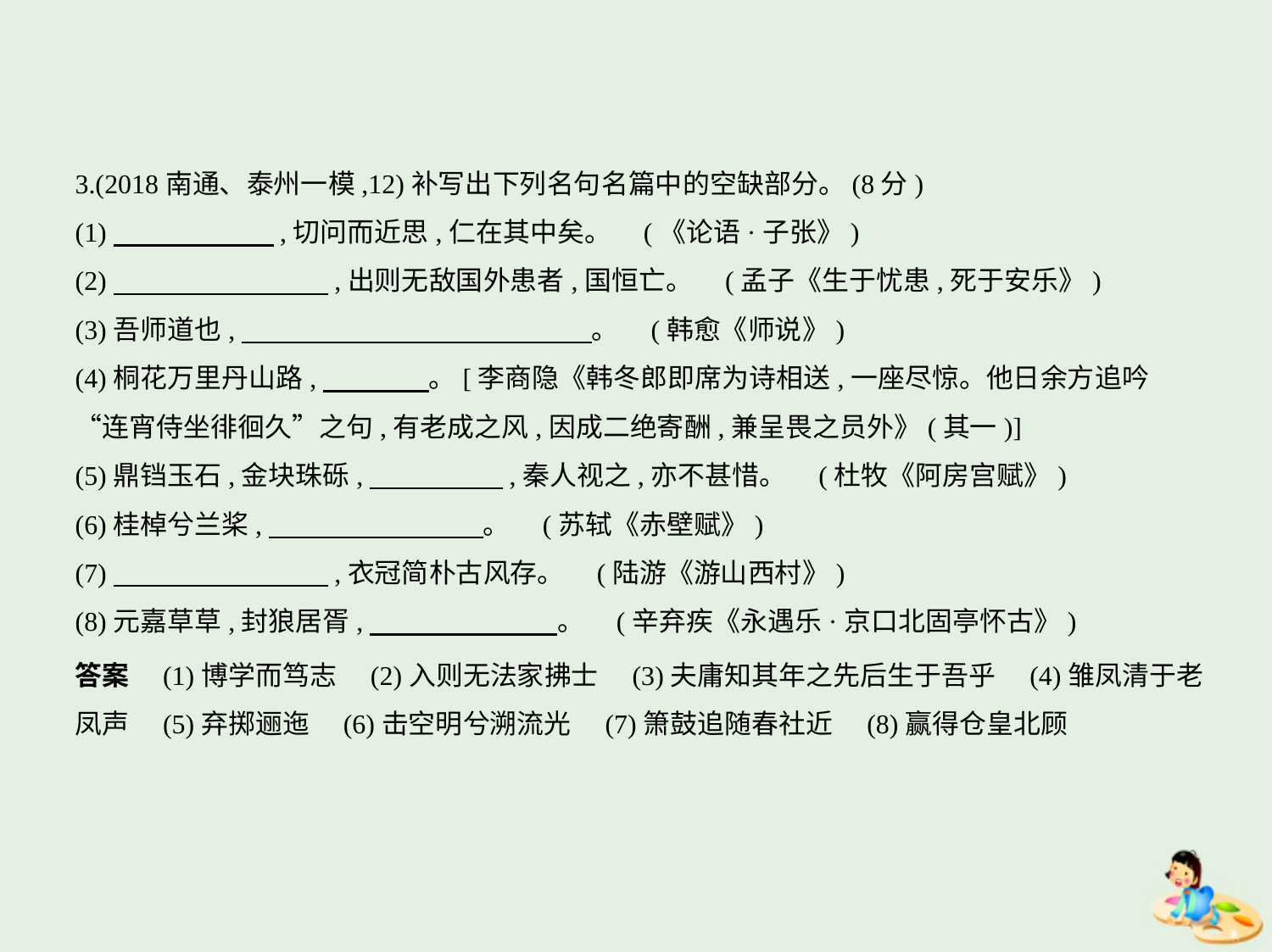

3.(2018南通、泰州一模,12)补写出下列名句名篇中的空缺部分。(8分)
(1)　　　　　    ,切问而近思,仁在其中矣。 (《论语·子张》)
(2)　　　　　　　    ,出则无敌国外患者,国恒亡。 (孟子《生于忧患,死于安乐》)
(3)吾师道也,　　　　　　　　　　　　    。 (韩愈《师说》)
(4)桐花万里丹山路,　　　    。[李商隐《韩冬郎即席为诗相送,一座尽惊。他日余方追吟
“连宵侍坐徘徊久”之句,有老成之风,因成二绝寄酬,兼呈畏之员外》(其一)]
(5)鼎铛玉石,金块珠砾,　　　　    ,秦人视之,亦不甚惜。 (杜牧《阿房宫赋》)
(6)桂棹兮兰桨,　　　　　　　    。 (苏轼《赤壁赋》)
(7)　　　　　　　    ,衣冠简朴古风存。 (陆游《游山西村》)
(8)元嘉草草,封狼居胥,　　　　　　    。 (辛弃疾《永遇乐·京口北固亭怀古》)
答案　(1)博学而笃志　(2)入则无法家拂士　(3)夫庸知其年之先后生于吾乎　(4)雏凤清于老
凤声　(5)弃掷逦迤　(6)击空明兮溯流光　(7)箫鼓追随春社近　(8)赢得仓皇北顾